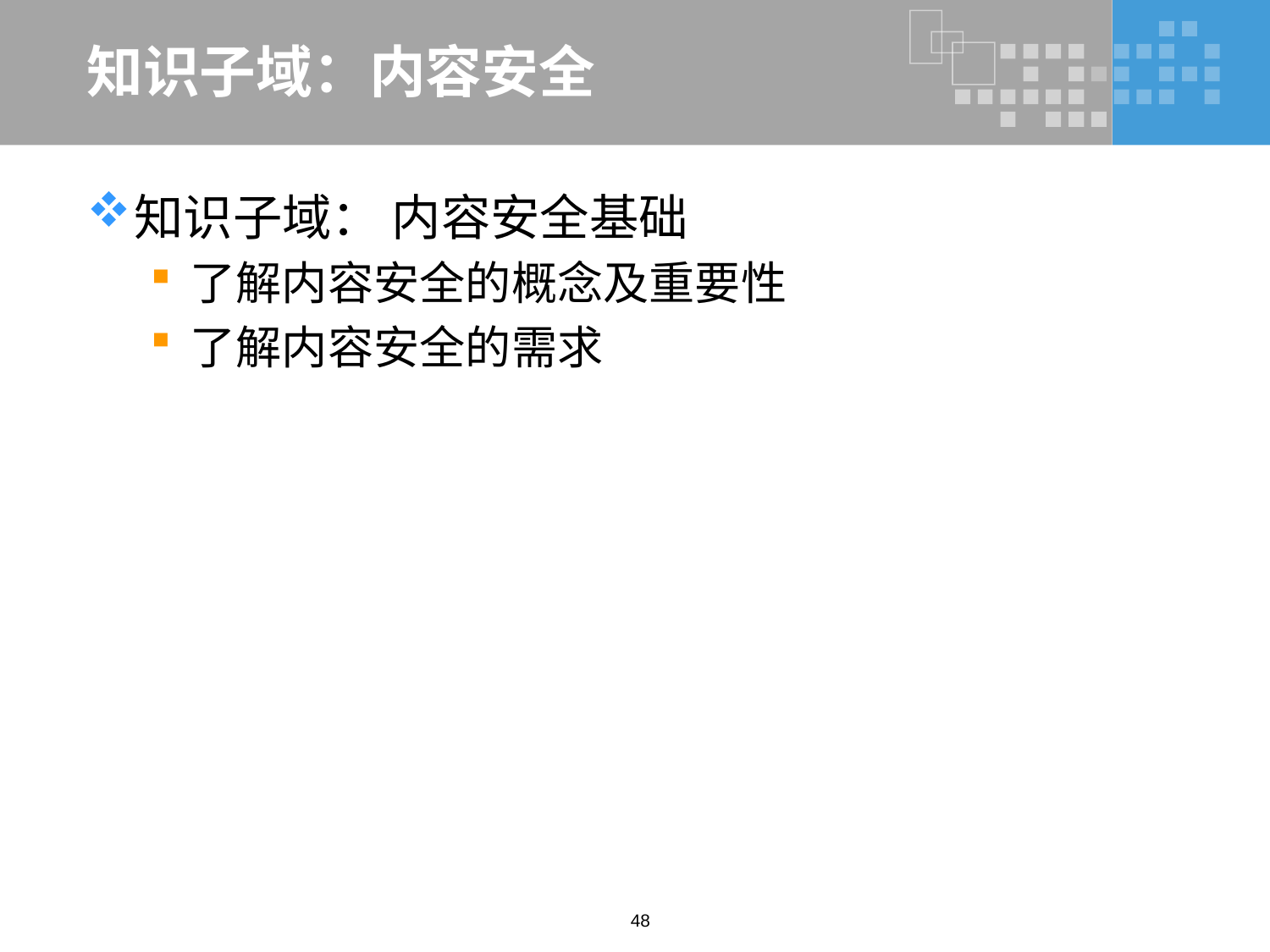

# 知识子域：内容安全
知识子域： 内容安全基础
了解内容安全的概念及重要性
了解内容安全的需求
48